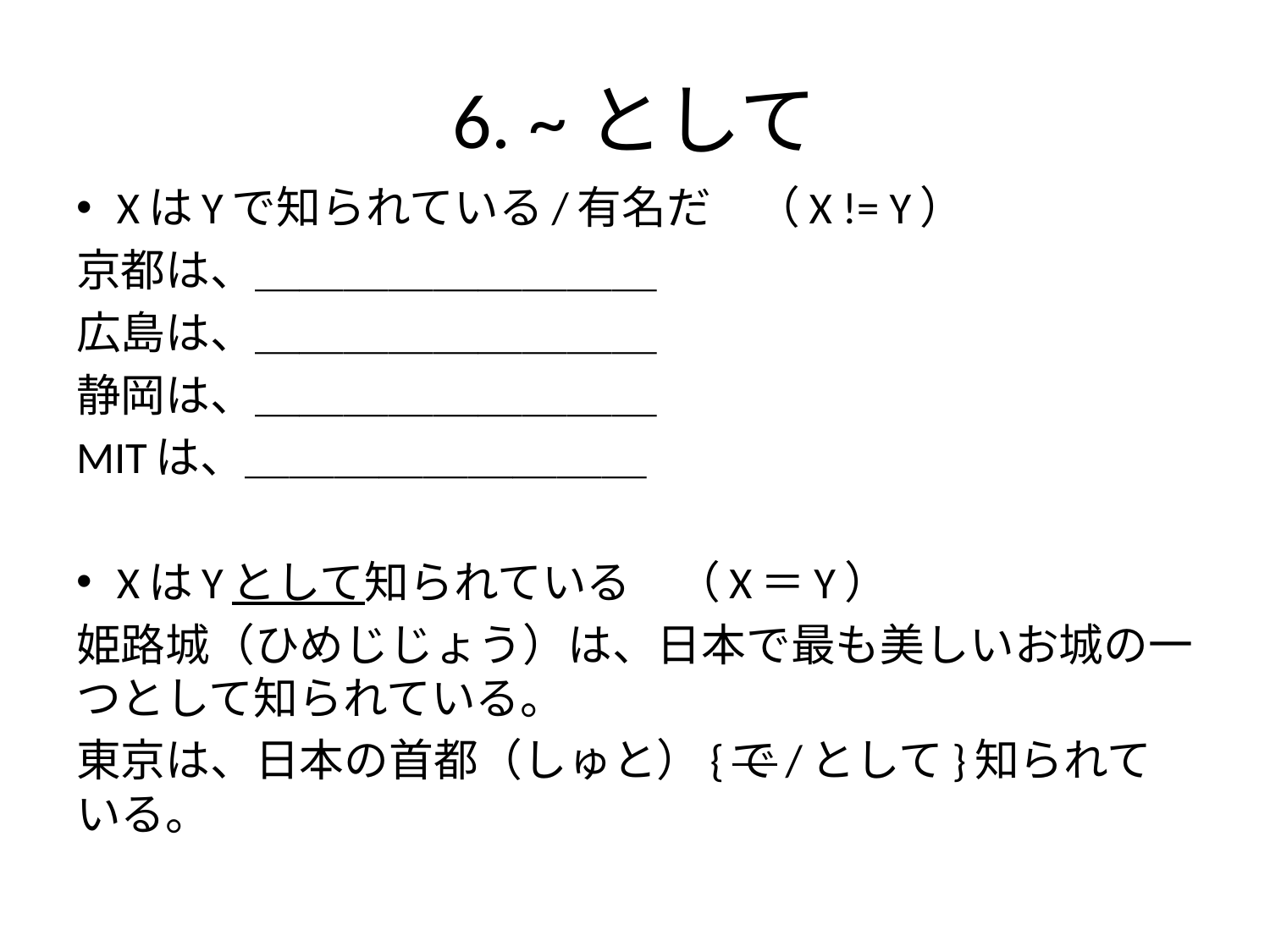

# 6. ~として
XはYで知られている/有名だ　（X != Y）
京都は、＿＿＿＿＿＿＿＿＿
広島は、＿＿＿＿＿＿＿＿＿
静岡は、＿＿＿＿＿＿＿＿＿
MITは、＿＿＿＿＿＿＿＿＿

XはYとして知られている　（X＝Y）
姫路城（ひめじじょう）は、日本で最も美しいお城の一つとして知られている。
東京は、日本の首都（しゅと）{で/として}知られている。